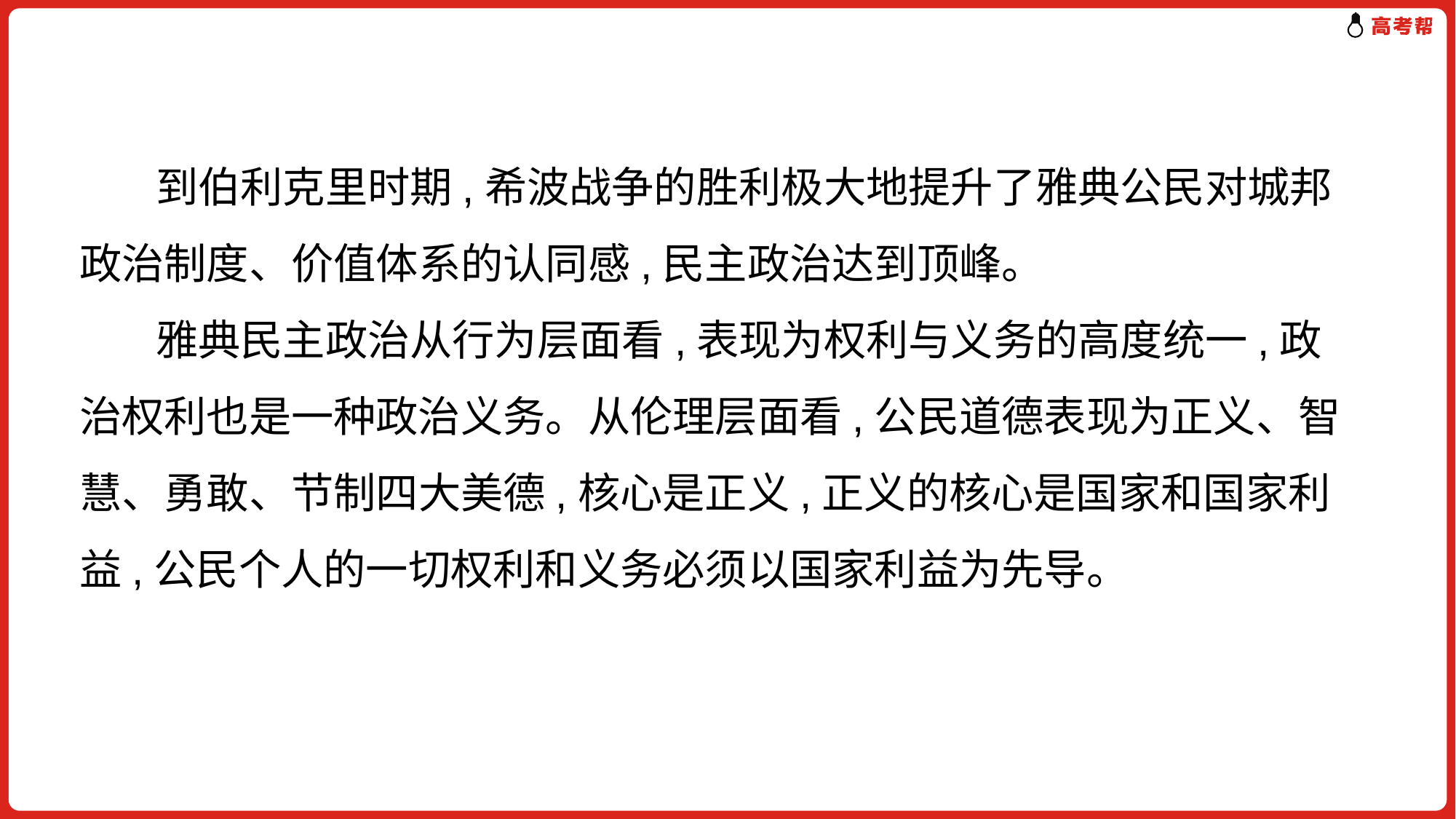

到伯利克里时期,希波战争的胜利极大地提升了雅典公民对城邦政治制度、价值体系的认同感,民主政治达到顶峰。
       雅典民主政治从行为层面看,表现为权利与义务的高度统一,政治权利也是一种政治义务。从伦理层面看,公民道德表现为正义、智慧、勇敢、节制四大美德,核心是正义,正义的核心是国家和国家利益,公民个人的一切权利和义务必须以国家利益为先导。